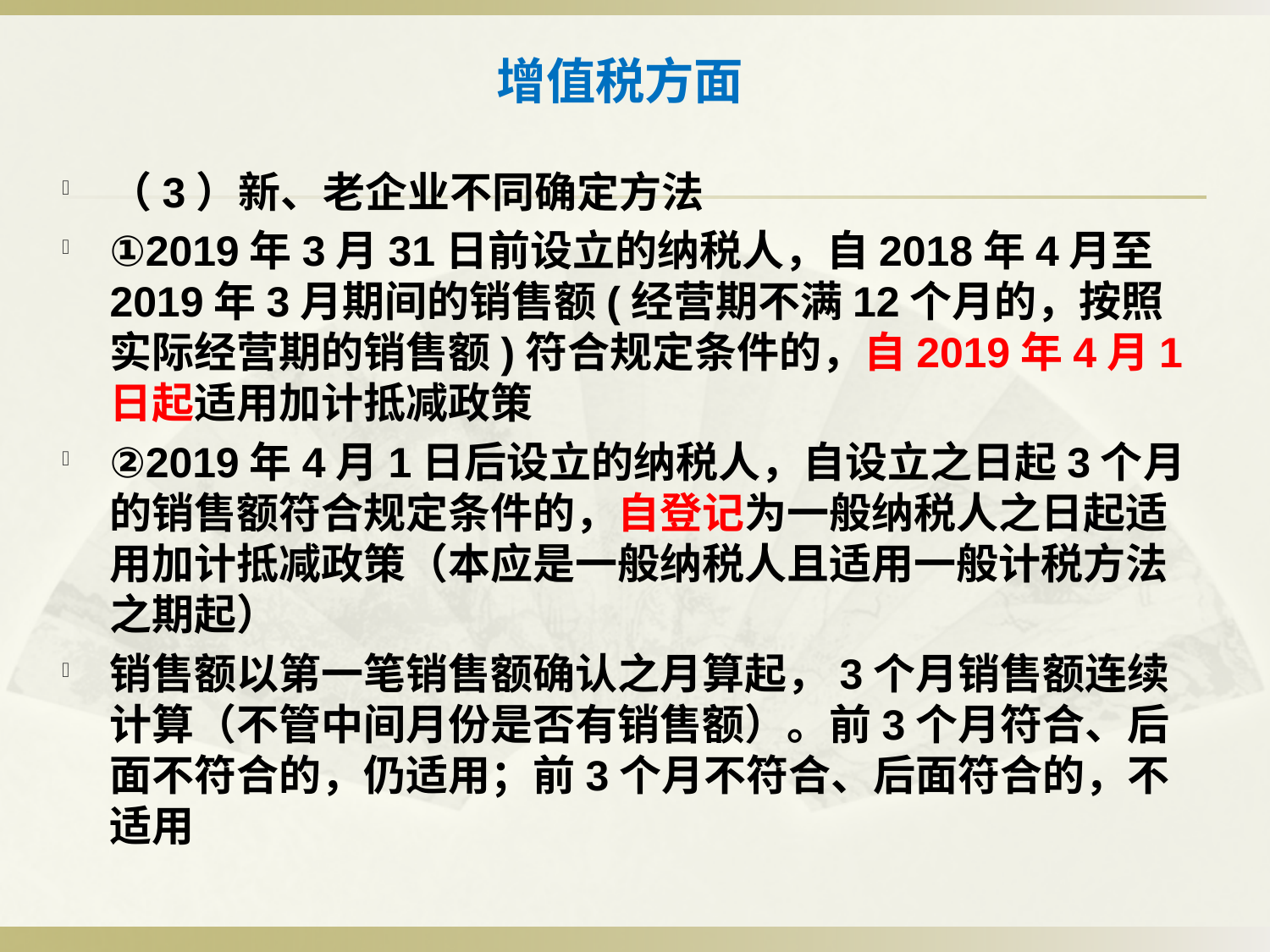

# 增值税方面
（3）新、老企业不同确定方法
①2019年3月31日前设立的纳税人，自2018年4月至2019年3月期间的销售额(经营期不满12个月的，按照实际经营期的销售额)符合规定条件的，自2019年4月1日起适用加计抵减政策
②2019年4月1日后设立的纳税人，自设立之日起3个月的销售额符合规定条件的，自登记为一般纳税人之日起适用加计抵减政策（本应是一般纳税人且适用一般计税方法之期起）
销售额以第一笔销售额确认之月算起，3个月销售额连续计算（不管中间月份是否有销售额）。前3个月符合、后面不符合的，仍适用；前3个月不符合、后面符合的，不适用